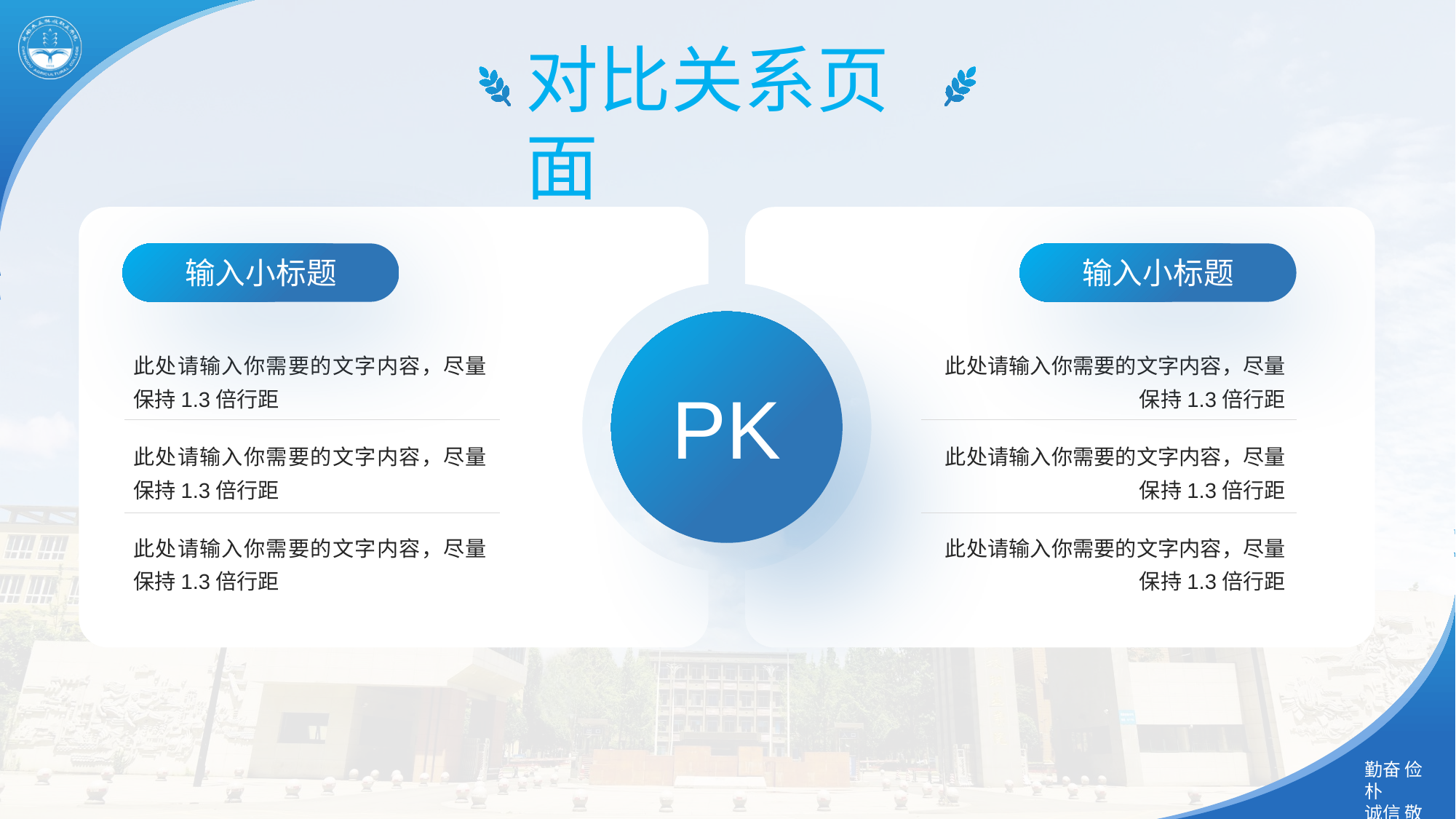

对比关系页面

输入小标题

输入小标题

此处请输入你需要的文字内容，尽量保持1.3倍行距
此处请输入你需要的文字内容，尽量保持1.3倍行距
PK
此处请输入你需要的文字内容，尽量保持1.3倍行距
此处请输入你需要的文字内容，尽量保持1.3倍行距
此处请输入你需要的文字内容，尽量保持1.3倍行距
此处请输入你需要的文字内容，尽量保持1.3倍行距